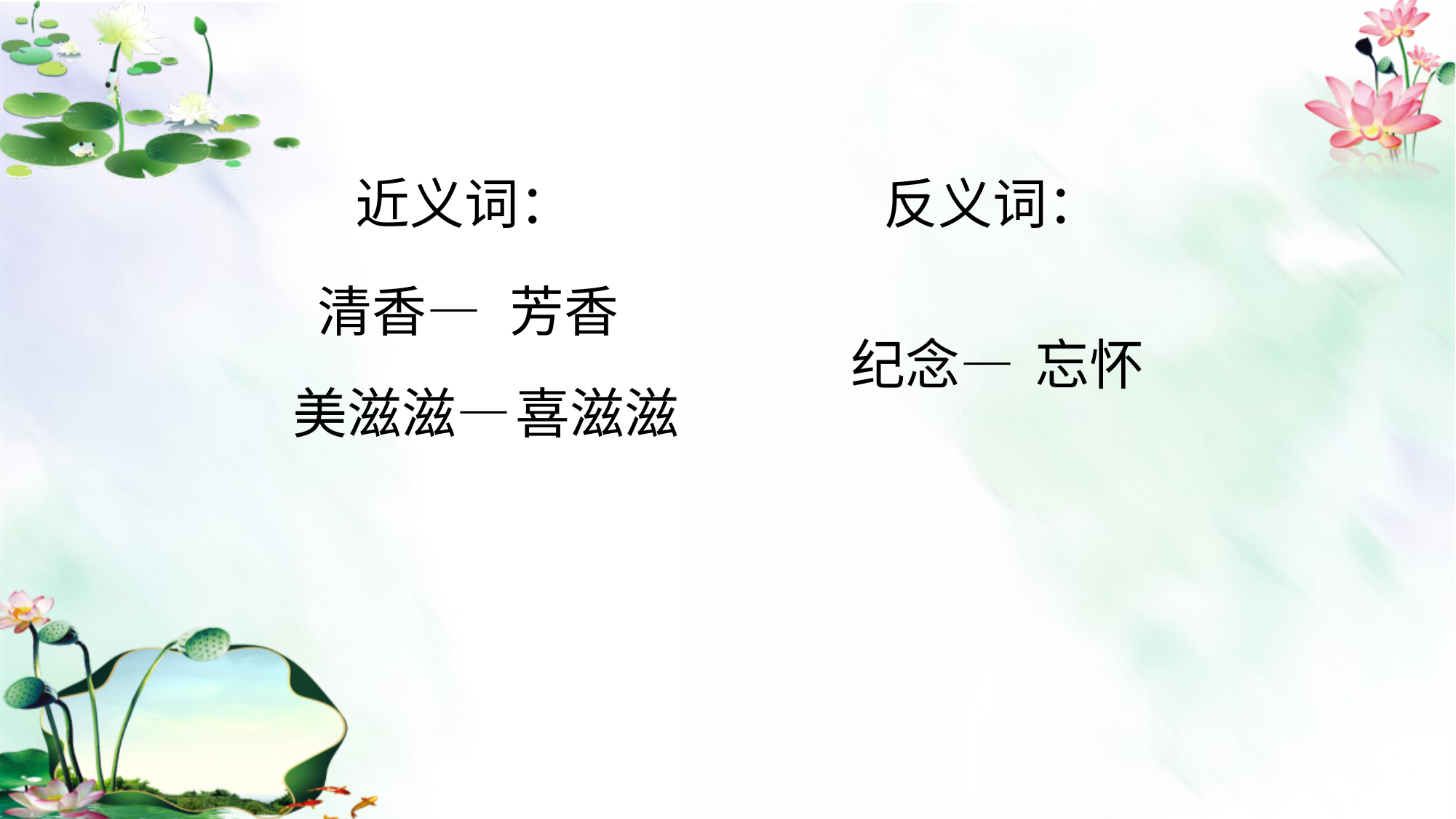

近义词：
  反义词：
  清香—
芳香
纪念—
忘怀
美滋滋—
喜滋滋